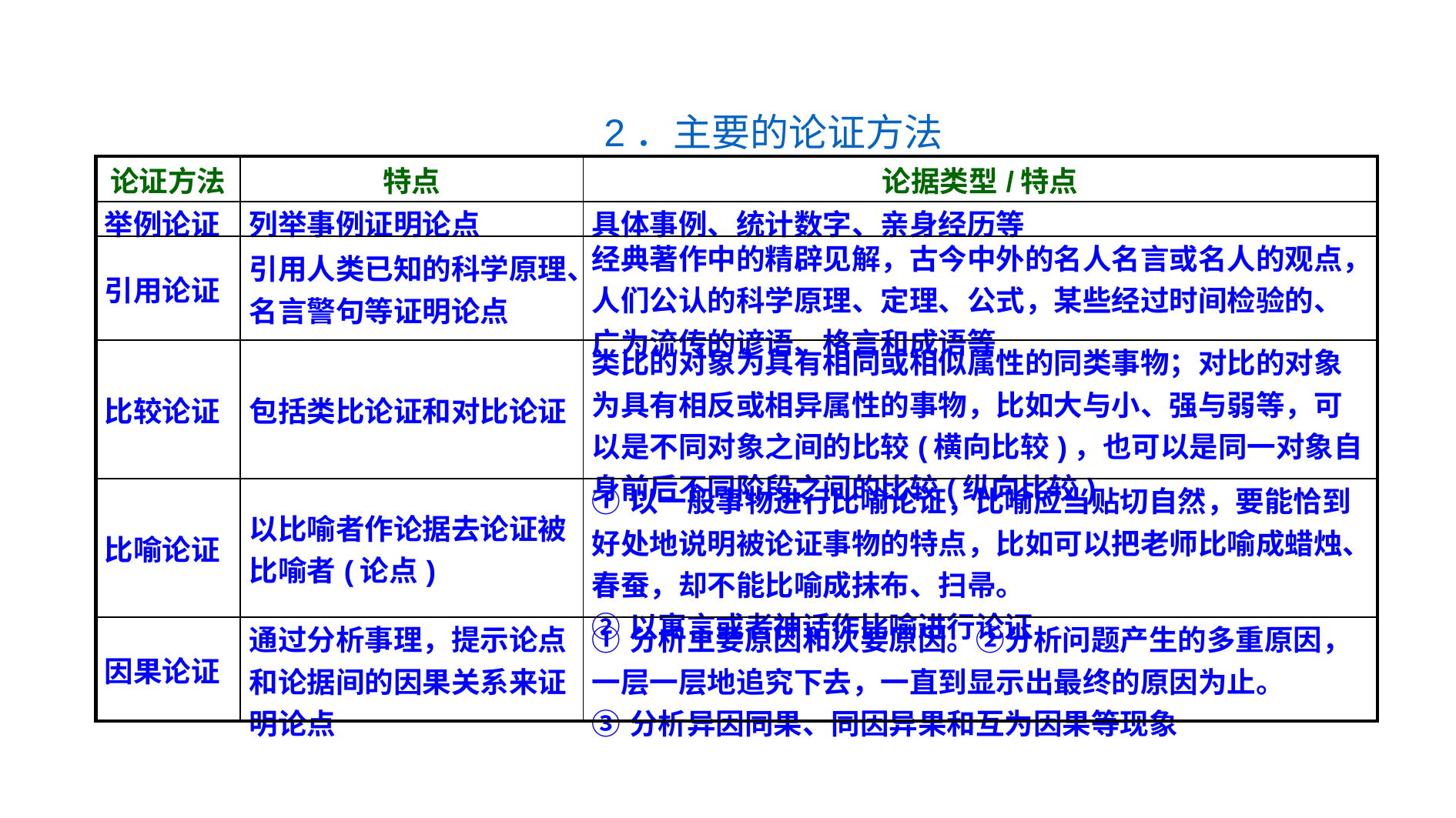

2．主要的论证方法

| 论证方法 | 特点 | 论据类型/特点 |
| --- | --- | --- |
| 举例论证 | 列举事例证明论点 | 具体事例、统计数字、亲身经历等 |
| 引用论证 | 引用人类已知的科学原理、名言警句等证明论点 | 经典著作中的精辟见解，古今中外的名人名言或名人的观点，人们公认的科学原理、定理、公式，某些经过时间检验的、广为流传的谚语、格言和成语等 |
| 比较论证 | 包括类比论证和对比论证 | 类比的对象为具有相同或相似属性的同类事物；对比的对象为具有相反或相异属性的事物，比如大与小、强与弱等，可以是不同对象之间的比较(横向比较)，也可以是同一对象自身前后不同阶段之间的比较(纵向比较) |
| 比喻论证 | 以比喻者作论据去论证被比喻者(论点) | ①以一般事物进行比喻论证，比喻应当贴切自然，要能恰到好处地说明被论证事物的特点，比如可以把老师比喻成蜡烛、春蚕，却不能比喻成抹布、扫帚。 ②以寓言或者神话作比喻进行论证 |
| 因果论证 | 通过分析事理，提示论点和论据间的因果关系来证明论点 | ①分析主要原因和次要原因。②分析问题产生的多重原因，一层一层地追究下去，一直到显示出最终的原因为止。 ③分析异因同果、同因异果和互为因果等现象 |